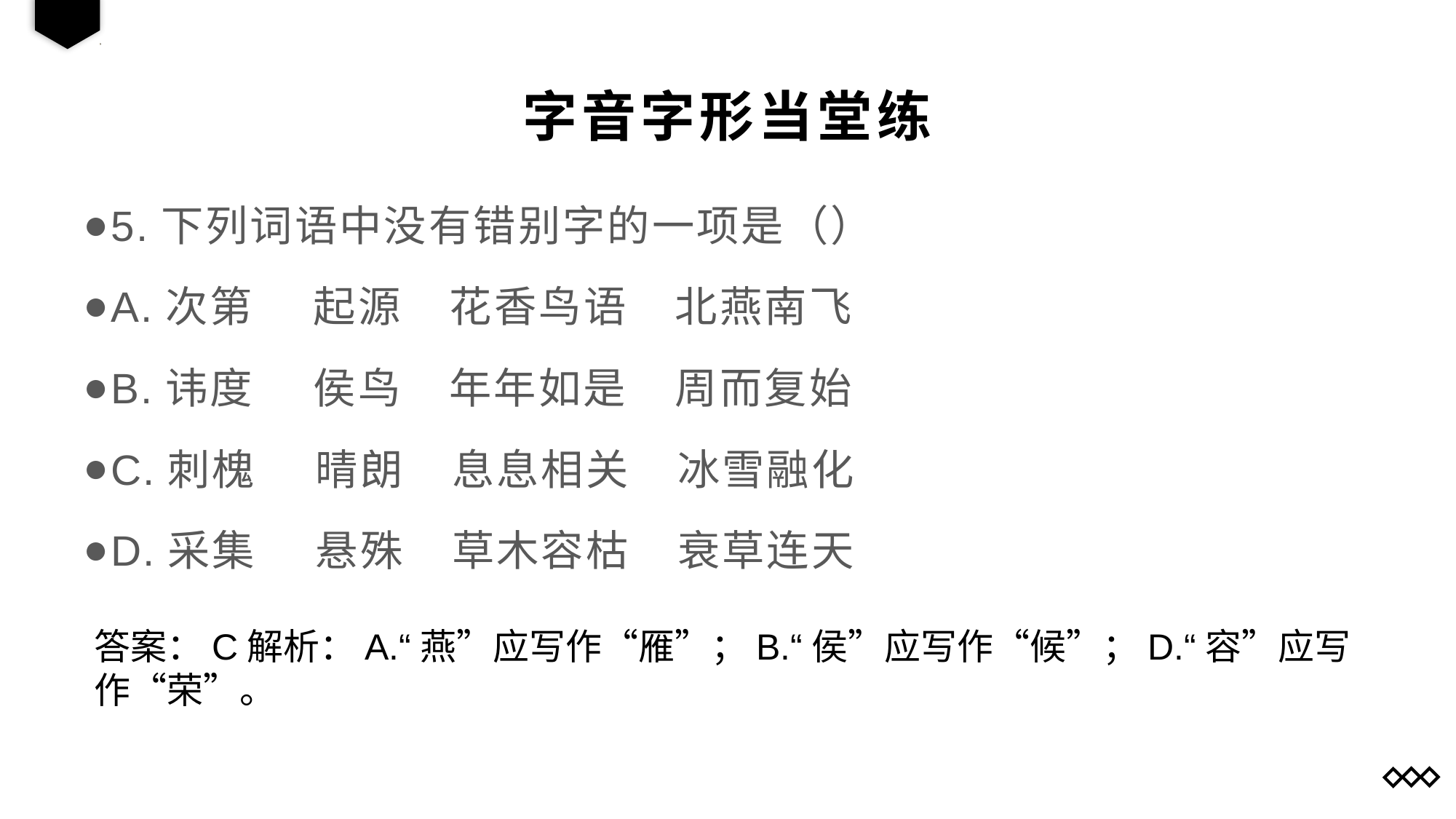

字音字形当堂练
5.下列词语中没有错别字的一项是（）
A.次第     起源    花香鸟语    北燕南飞
B.讳度     侯鸟    年年如是    周而复始
C.刺槐     晴朗    息息相关    冰雪融化
D.采集     悬殊    草木容枯    衰草连天
答案：C解析：A.“燕”应写作“雁”；B.“侯”应写作“候”；D.“容”应写作“荣”。